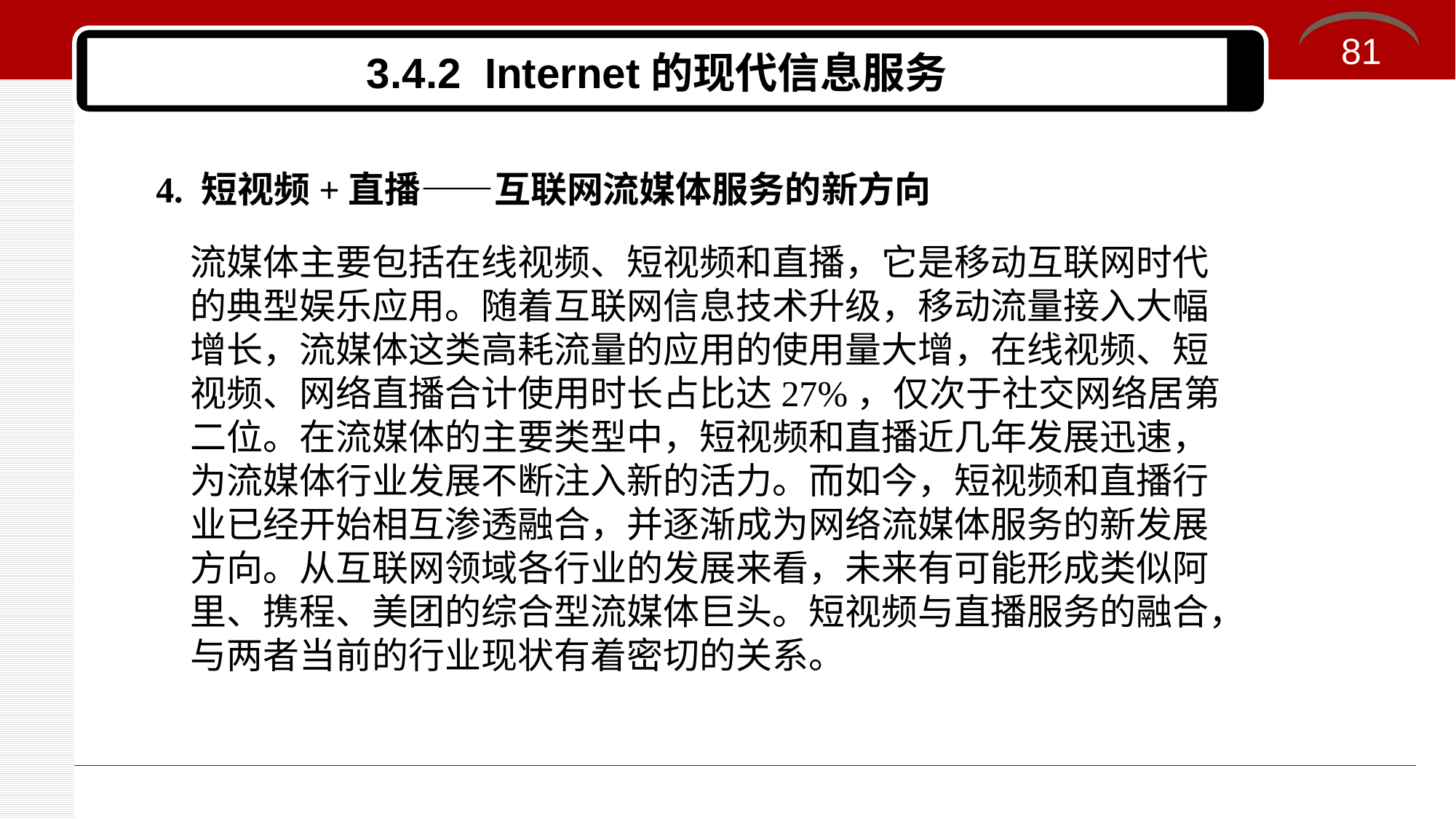

81
# 3.4.2  Internet的现代信息服务
4. 短视频+直播——互联网流媒体服务的新方向
流媒体主要包括在线视频、短视频和直播，它是移动互联网时代的典型娱乐应用。随着互联网信息技术升级，移动流量接入大幅增长，流媒体这类高耗流量的应用的使用量大增，在线视频、短视频、网络直播合计使用时长占比达27%，仅次于社交网络居第二位。在流媒体的主要类型中，短视频和直播近几年发展迅速，为流媒体行业发展不断注入新的活力。而如今，短视频和直播行业已经开始相互渗透融合，并逐渐成为网络流媒体服务的新发展方向。从互联网领域各行业的发展来看，未来有可能形成类似阿里、携程、美团的综合型流媒体巨头。短视频与直播服务的融合，与两者当前的行业现状有着密切的关系。